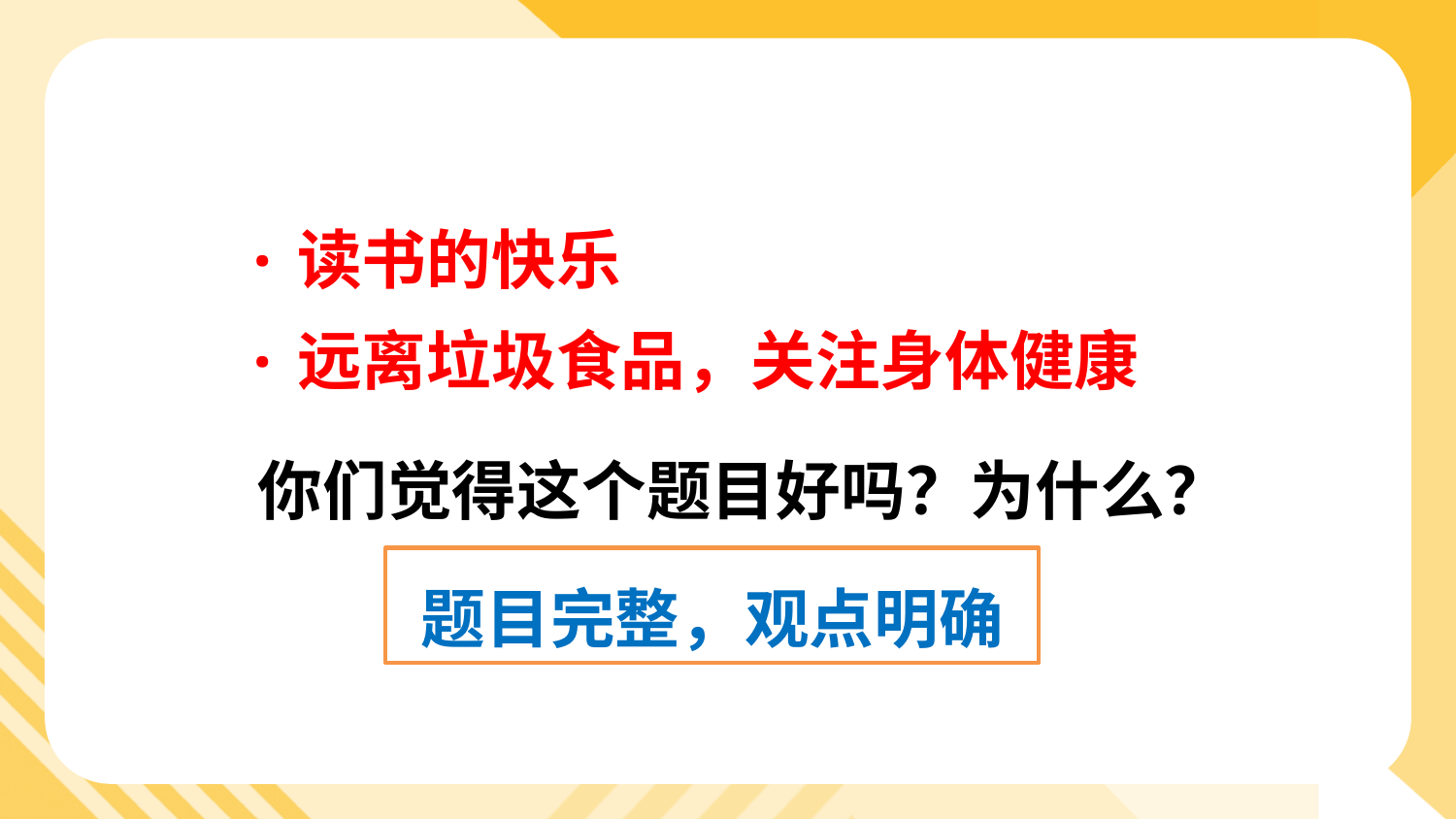

·读书的快乐
·远离垃圾食品，关注身体健康
你们觉得这个题目好吗？为什么？
题目完整，观点明确